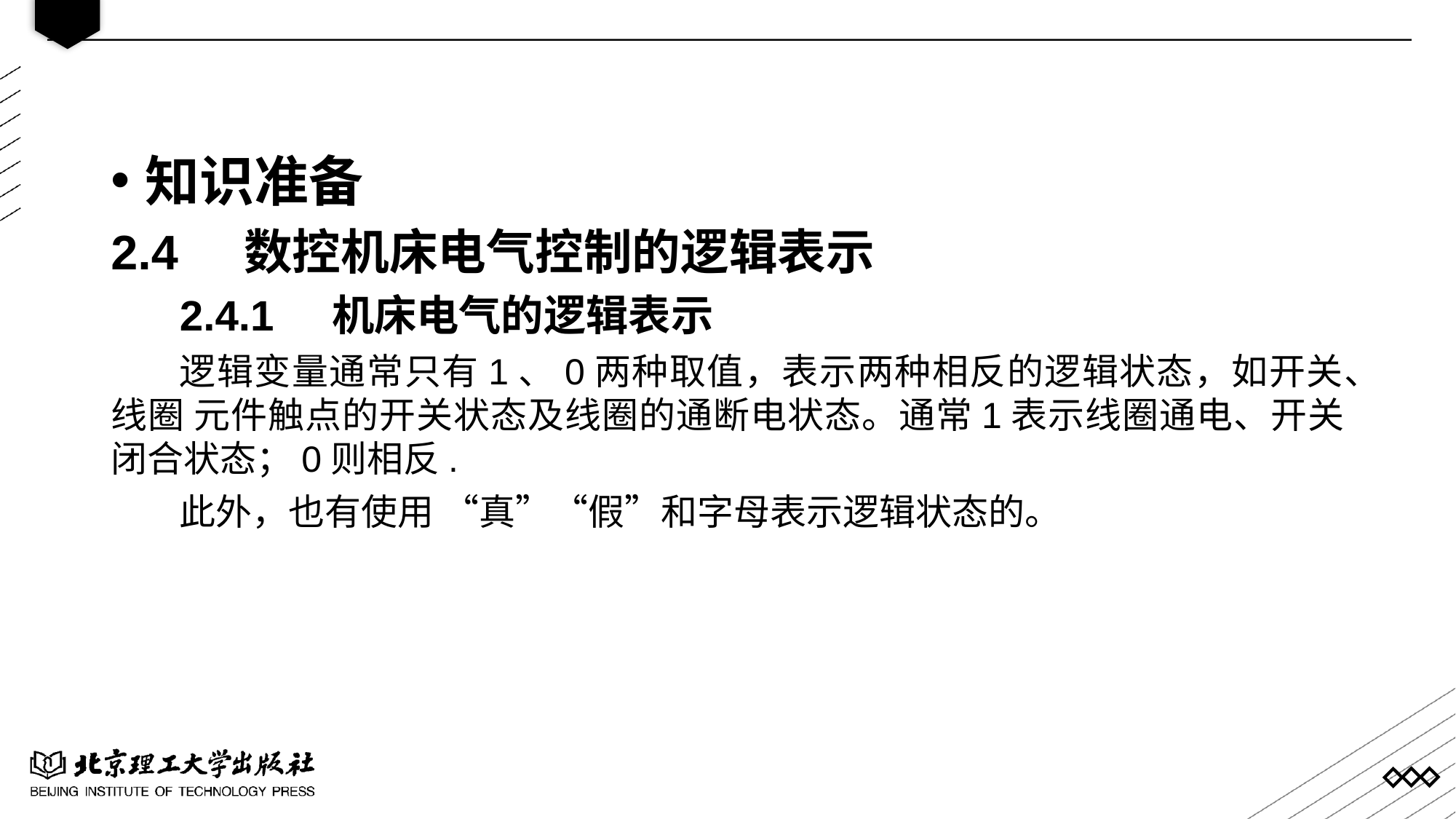

知识准备
2.4    数控机床电气控制的逻辑表示
2.4.1    机床电气的逻辑表示
逻辑变量通常只有1、0两种取值，表示两种相反的逻辑状态，如开关、线圈 元件触点的开关状态及线圈的通断电状态。通常1表示线圈通电、开关闭合状态；0则相反.
此外，也有使用 “真”“假”和字母表示逻辑状态的。